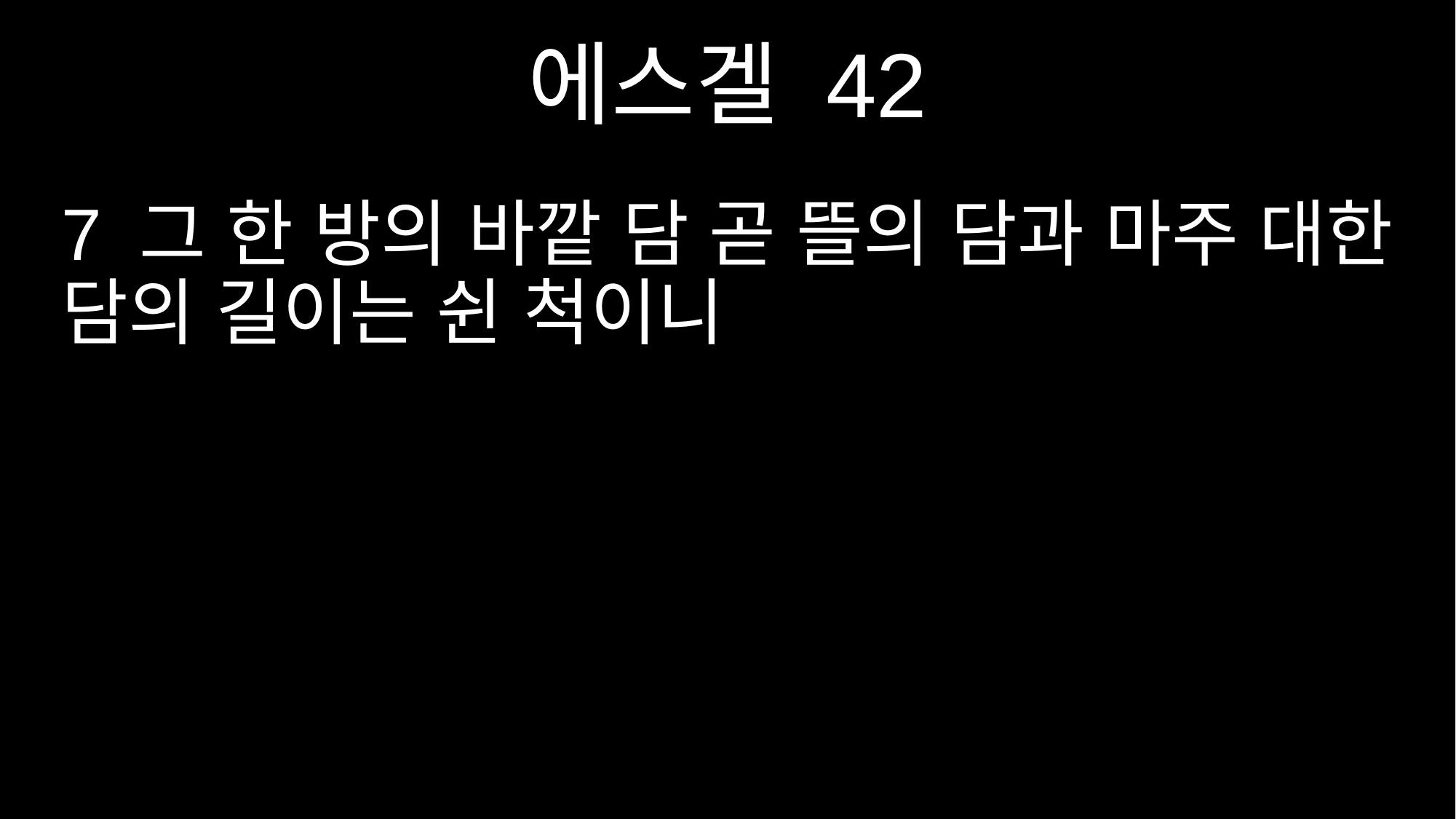

에스겔 42
7 그 한 방의 바깥 담 곧 뜰의 담과 마주 대한 담의 길이는 쉰 척이니